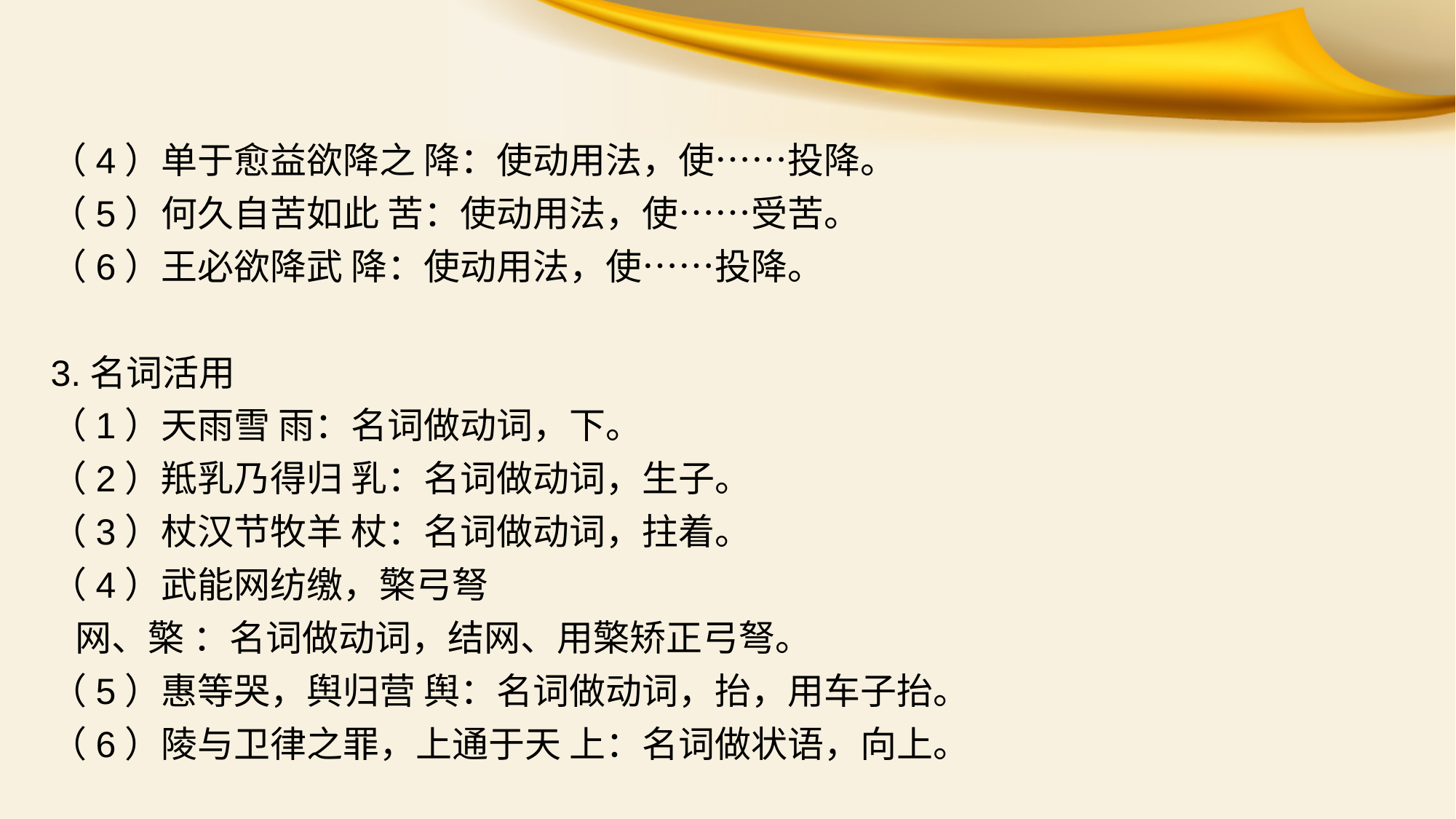

（4）单于愈益欲降之 降：使动用法，使……投降。
（5）何久自苦如此 苦：使动用法，使……受苦。
（6）王必欲降武 降：使动用法，使……投降。

3.名词活用
（1）天雨雪 雨：名词做动词，下。
（2）羝乳乃得归 乳：名词做动词，生子。
（3）杖汉节牧羊 杖：名词做动词，拄着。
（4）武能网纺缴，檠弓弩
  网、檠 ：名词做动词，结网、用檠矫正弓弩。
（5）惠等哭，舆归营 舆：名词做动词，抬，用车子抬。
（6）陵与卫律之罪，上通于天 上：名词做状语，向上。